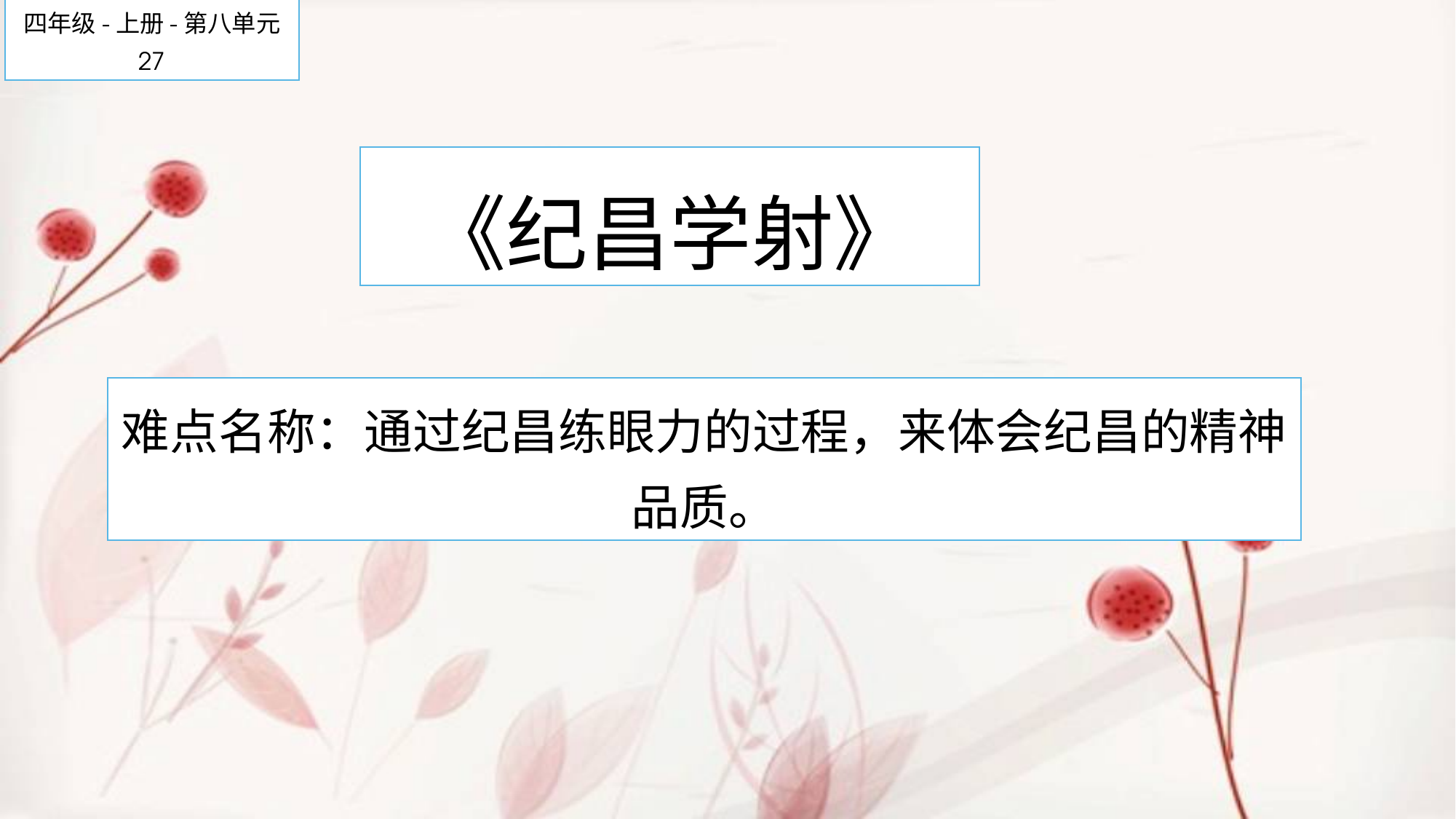

四年级-上册-第八单元 27
《纪昌学射》
难点名称：通过纪昌练眼力的过程，来体会纪昌的精神品质。
1